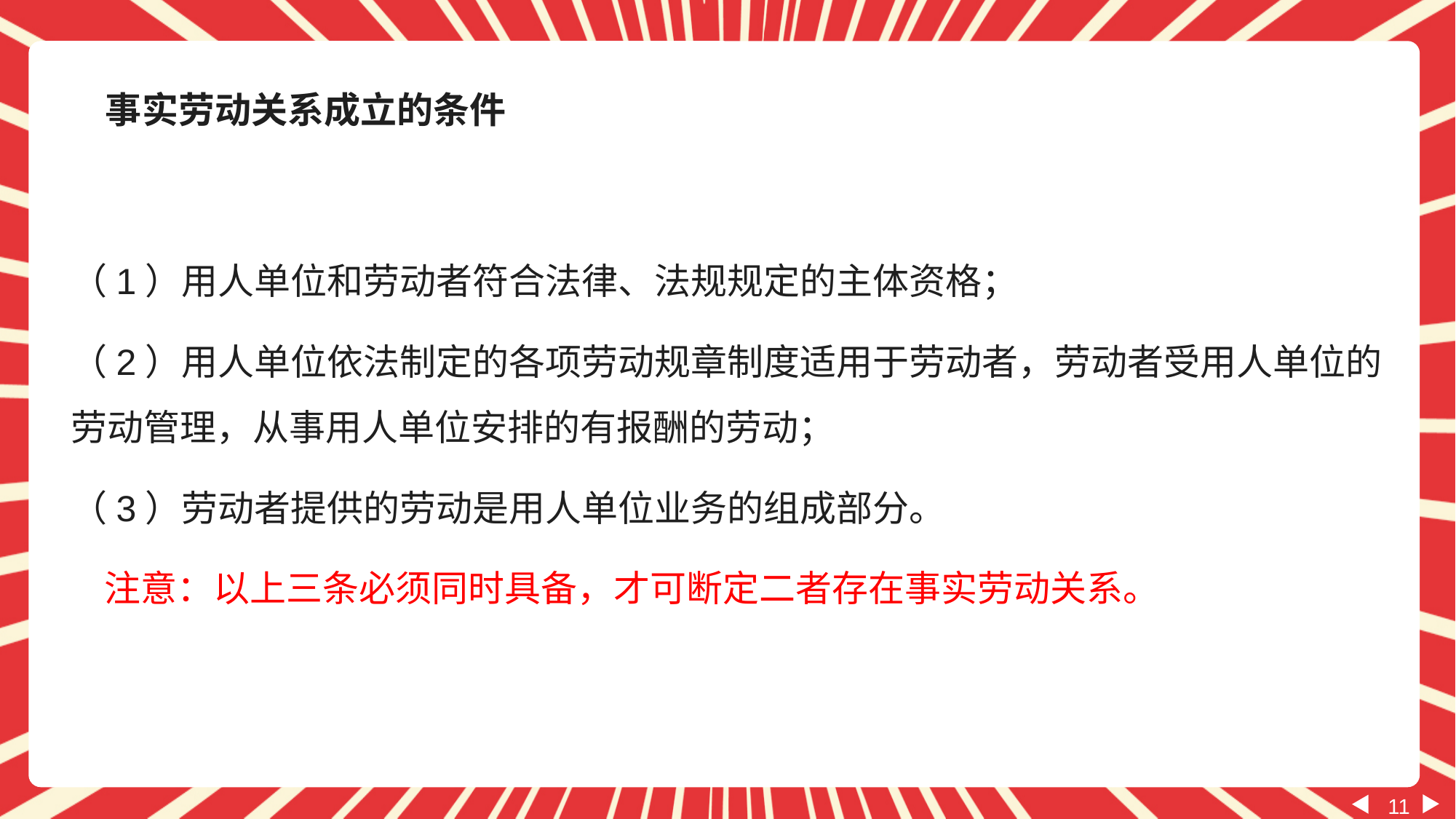

事实劳动关系成立的条件

（1）用人单位和劳动者符合法律、法规规定的主体资格；
（2）用人单位依法制定的各项劳动规章制度适用于劳动者，劳动者受用人单位的劳动管理，从事用人单位安排的有报酬的劳动；
（3）劳动者提供的劳动是用人单位业务的组成部分。
   注意：以上三条必须同时具备，才可断定二者存在事实劳动关系。